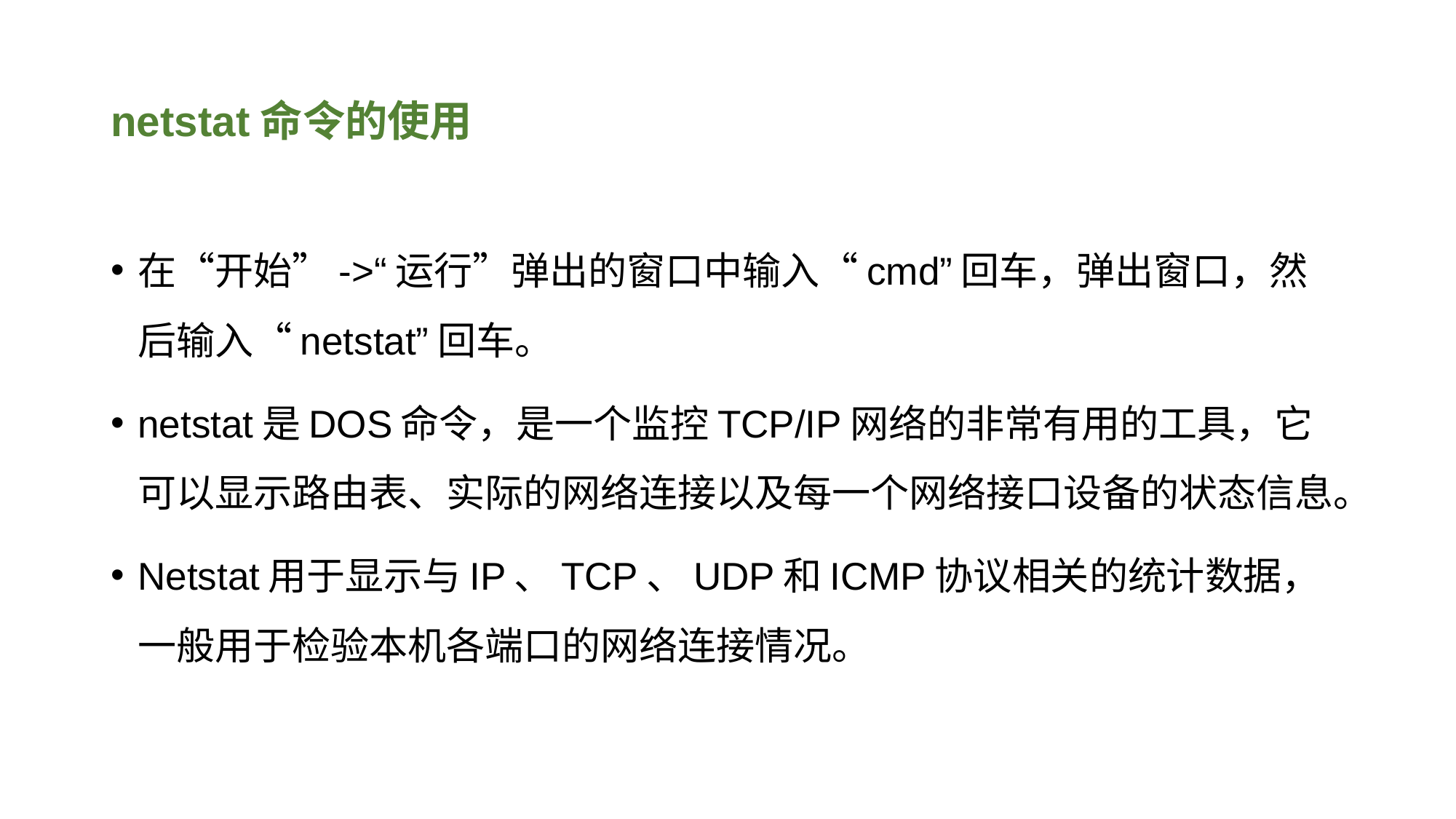

# netstat命令的使用
在“开始”->“运行”弹出的窗口中输入“cmd”回车，弹出窗口，然后输入“netstat”回车。
netstat是DOS命令，是一个监控TCP/IP网络的非常有用的工具，它可以显示路由表、实际的网络连接以及每一个网络接口设备的状态信息。
Netstat用于显示与IP、TCP、UDP和ICMP协议相关的统计数据，一般用于检验本机各端口的网络连接情况。